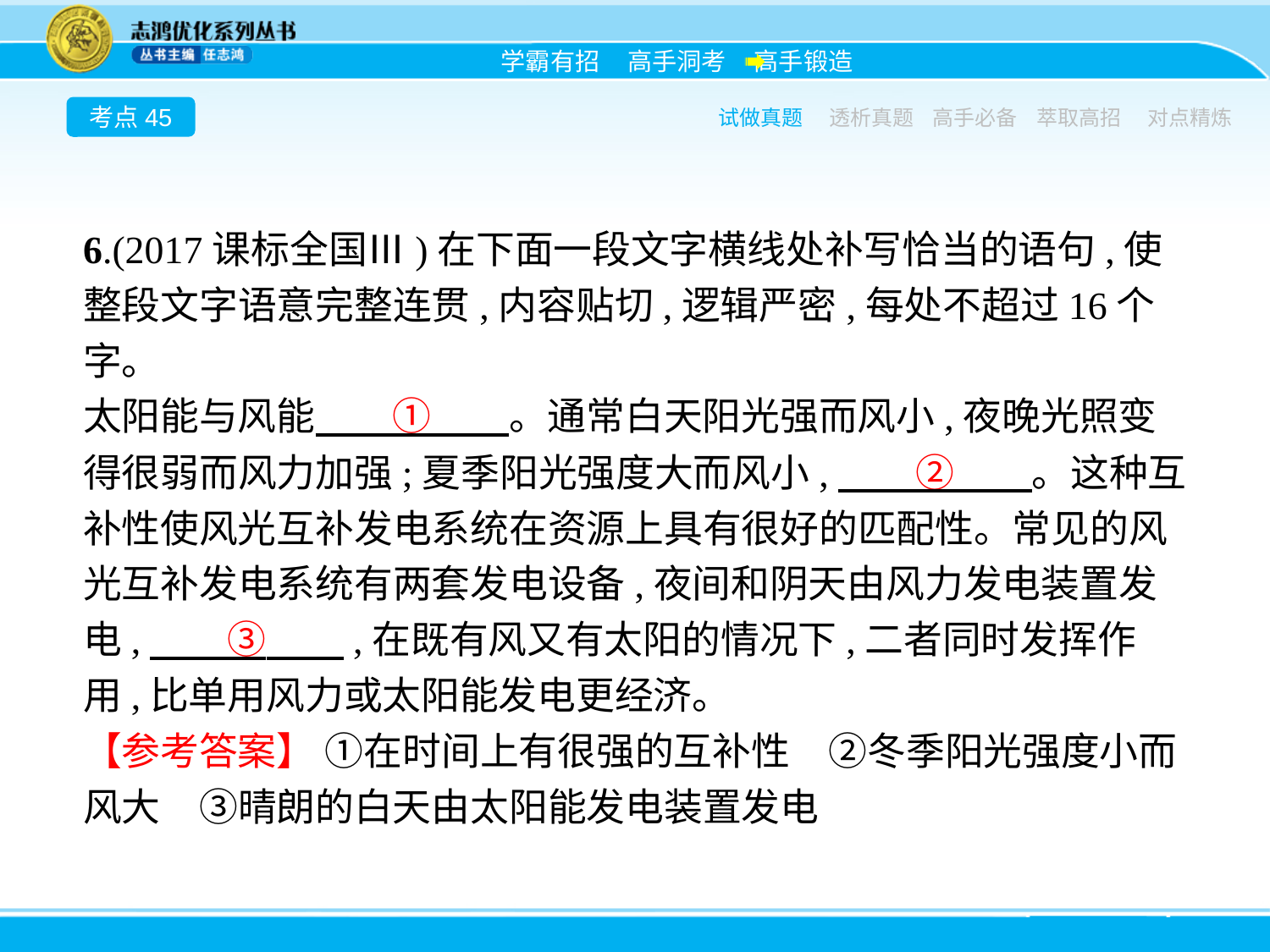

考点45
试做真题
透析真题
高手必备
萃取高招
对点精炼
6.(2017课标全国Ⅲ)在下面一段文字横线处补写恰当的语句,使整段文字语意完整连贯,内容贴切,逻辑严密,每处不超过16个字。
太阳能与风能　　①　　。通常白天阳光强而风小,夜晚光照变得很弱而风力加强;夏季阳光强度大而风小,　　②　　。这种互补性使风光互补发电系统在资源上具有很好的匹配性。常见的风光互补发电系统有两套发电设备,夜间和阴天由风力发电装置发电,　　③　　,在既有风又有太阳的情况下,二者同时发挥作用,比单用风力或太阳能发电更经济。
【参考答案】 ①在时间上有很强的互补性　②冬季阳光强度小而风大　③晴朗的白天由太阳能发电装置发电